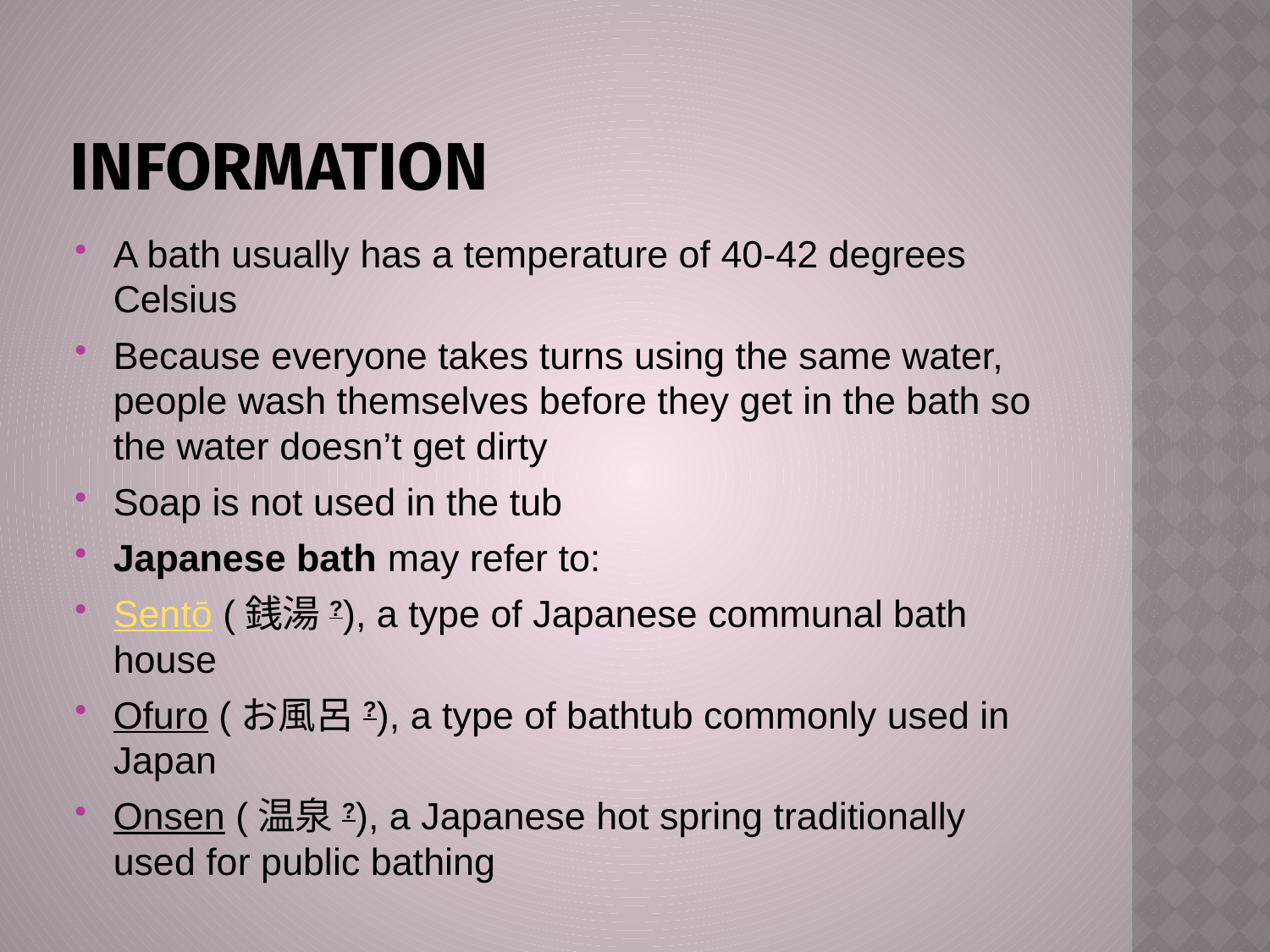

# INFORMATION
A bath usually has a temperature of 40-42 degrees Celsius
Because everyone takes turns using the same water, people wash themselves before they get in the bath so the water doesn’t get dirty
Soap is not used in the tub
Japanese bath may refer to:
Sentō (銭湯?), a type of Japanese communal bath house
Ofuro (お風呂?), a type of bathtub commonly used in Japan
Onsen (温泉?), a Japanese hot spring traditionally used for public bathing